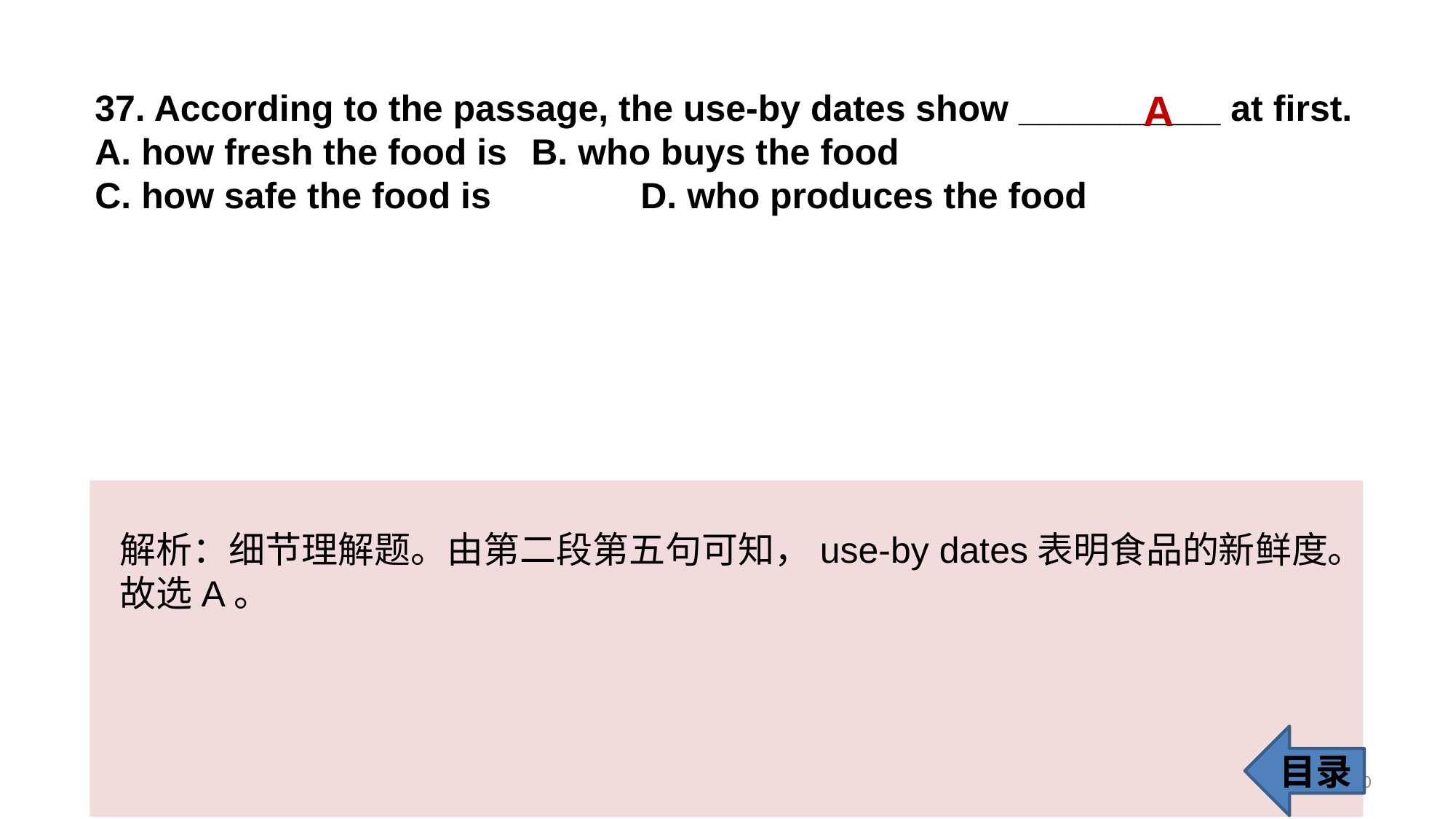

A
37. According to the passage, the use-by dates show __________ at first.
A. how fresh the food is 	B. who buys the food
C. how safe the food is 		D. who produces the food

解析：细节理解题。由第二段第五句可知，use-by dates表明食品的新鲜度。故选A。
目录
40